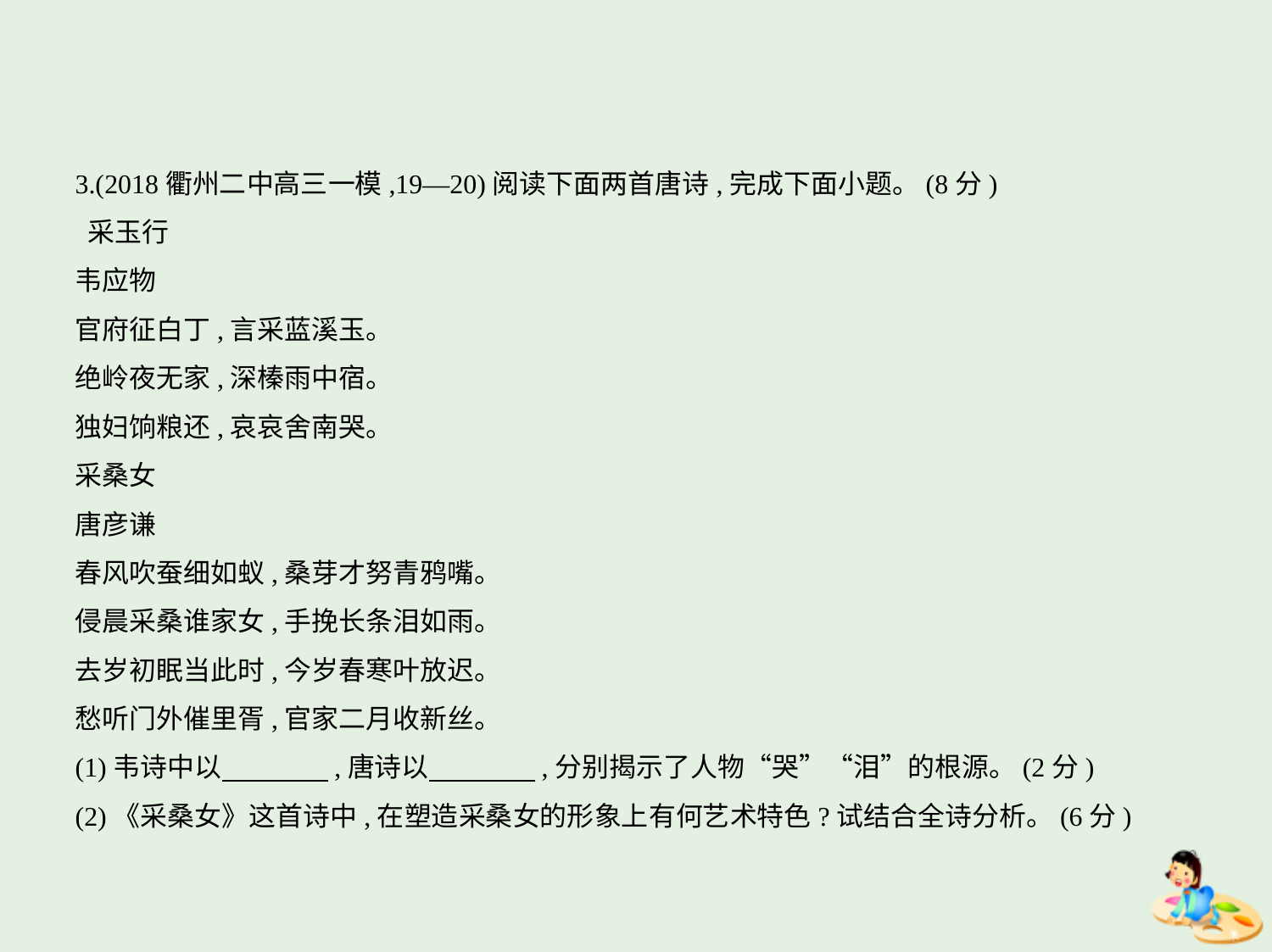

3.(2018衢州二中高三一模,19—20)阅读下面两首唐诗,完成下面小题。(8分)
 采玉行
韦应物
官府征白丁,言采蓝溪玉。
绝岭夜无家,深榛雨中宿。
独妇饷粮还,哀哀舍南哭。
采桑女
唐彦谦
春风吹蚕细如蚁,桑芽才努青鸦嘴。
侵晨采桑谁家女,手挽长条泪如雨。
去岁初眠当此时,今岁春寒叶放迟。
愁听门外催里胥,官家二月收新丝。
(1)韦诗中以　　　    ,唐诗以　　　    ,分别揭示了人物“哭”“泪”的根源。(2分)
(2)《采桑女》这首诗中,在塑造采桑女的形象上有何艺术特色?试结合全诗分析。(6分)